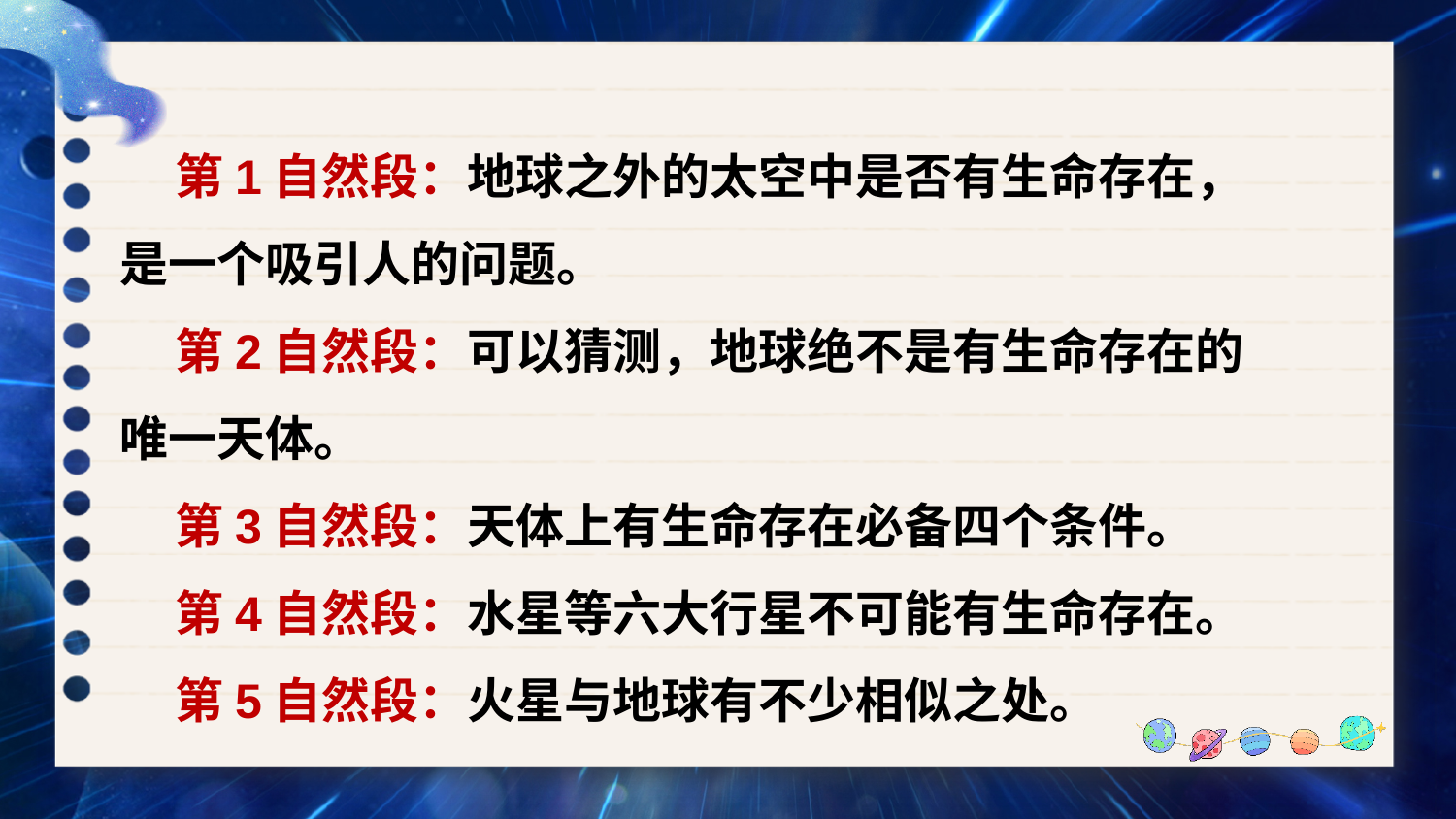

第1自然段：地球之外的太空中是否有生命存在，是一个吸引人的问题。
    第2自然段：可以猜测，地球绝不是有生命存在的唯一天体。
    第3自然段：天体上有生命存在必备四个条件。
    第4自然段：水星等六大行星不可能有生命存在。
    第5自然段：火星与地球有不少相似之处。